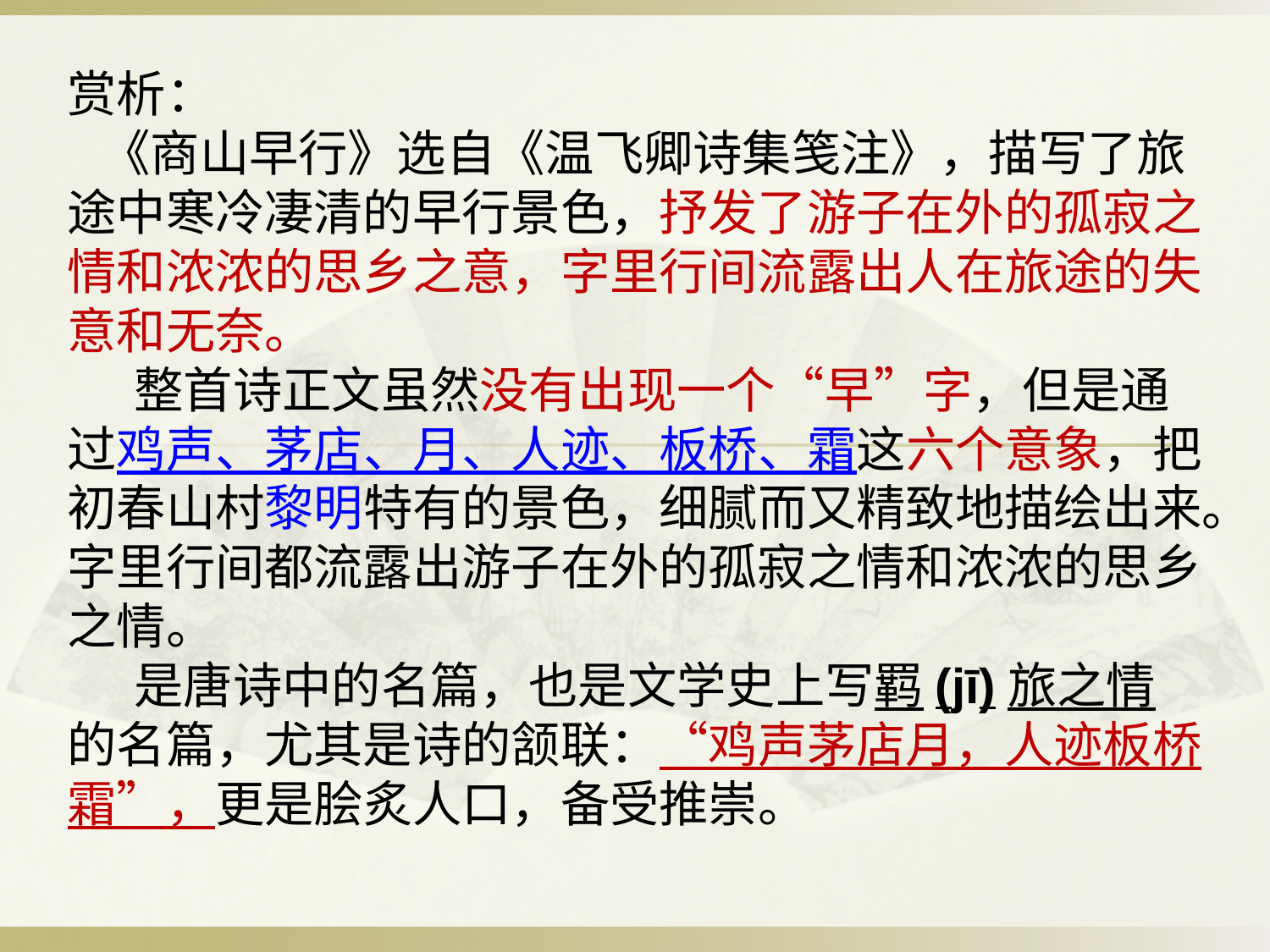

赏析：
  《商山早行》选自《温飞卿诗集笺注》，描写了旅途中寒冷凄清的早行景色，抒发了游子在外的孤寂之情和浓浓的思乡之意，字里行间流露出人在旅途的失意和无奈。
     整首诗正文虽然没有出现一个“早”字，但是通过鸡声、茅店、月、人迹、板桥、霜这六个意象，把初春山村黎明特有的景色，细腻而又精致地描绘出来。字里行间都流露出游子在外的孤寂之情和浓浓的思乡之情。
     是唐诗中的名篇，也是文学史上写羁(jī)旅之情的名篇，尤其是诗的颔联：“鸡声茅店月，人迹板桥霜”，更是脍炙人口，备受推崇。